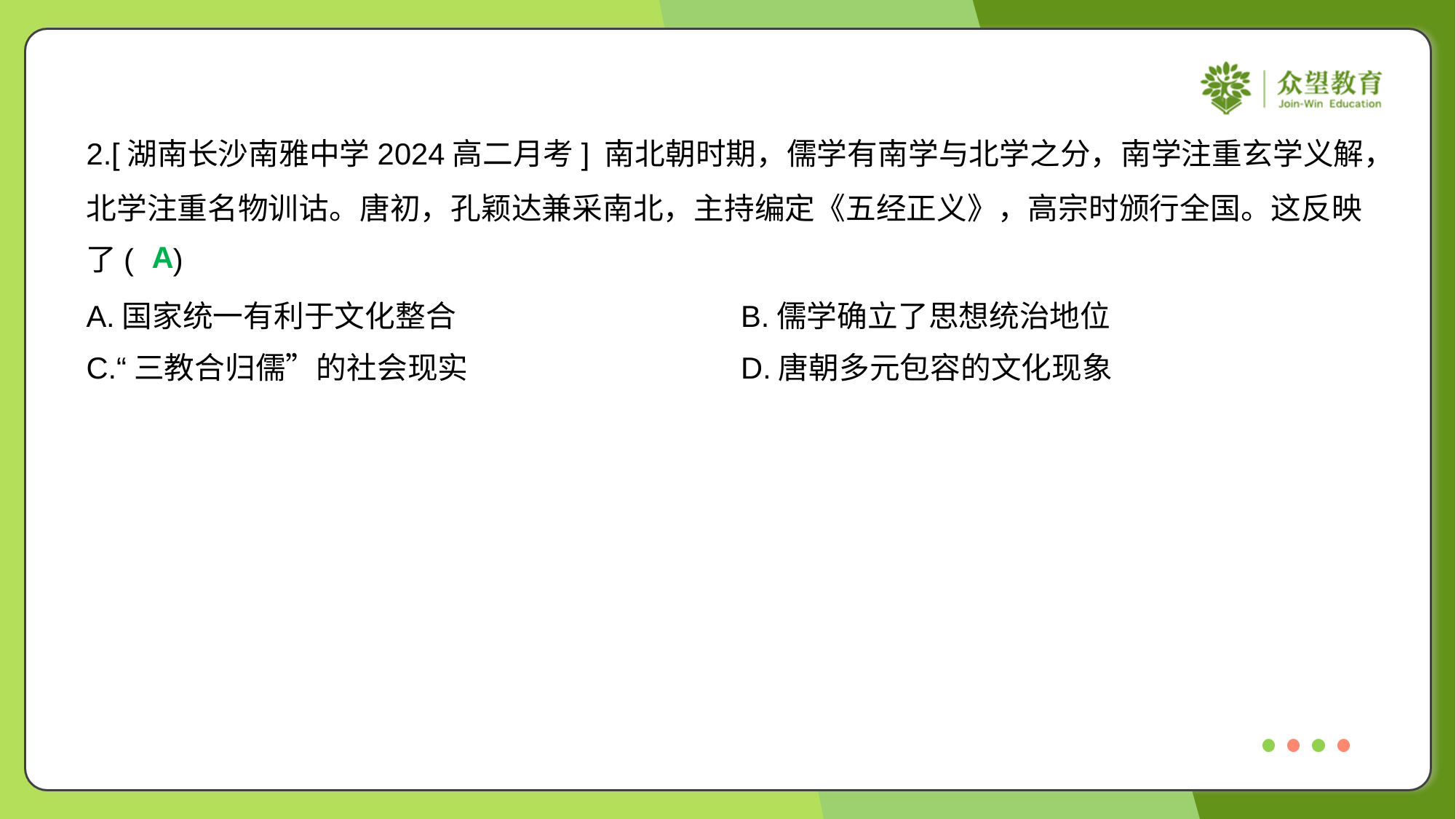

2.[湖南长沙南雅中学2024高二月考] 南北朝时期，儒学有南学与北学之分，南学注重玄学义解，
北学注重名物训诂。唐初，孔颖达兼采南北，主持编定《五经正义》，高宗时颁行全国。这反映
了(     )
A
A.国家统一有利于文化整合	B.儒学确立了思想统治地位
C.“三教合归儒”的社会现实	D.唐朝多元包容的文化现象